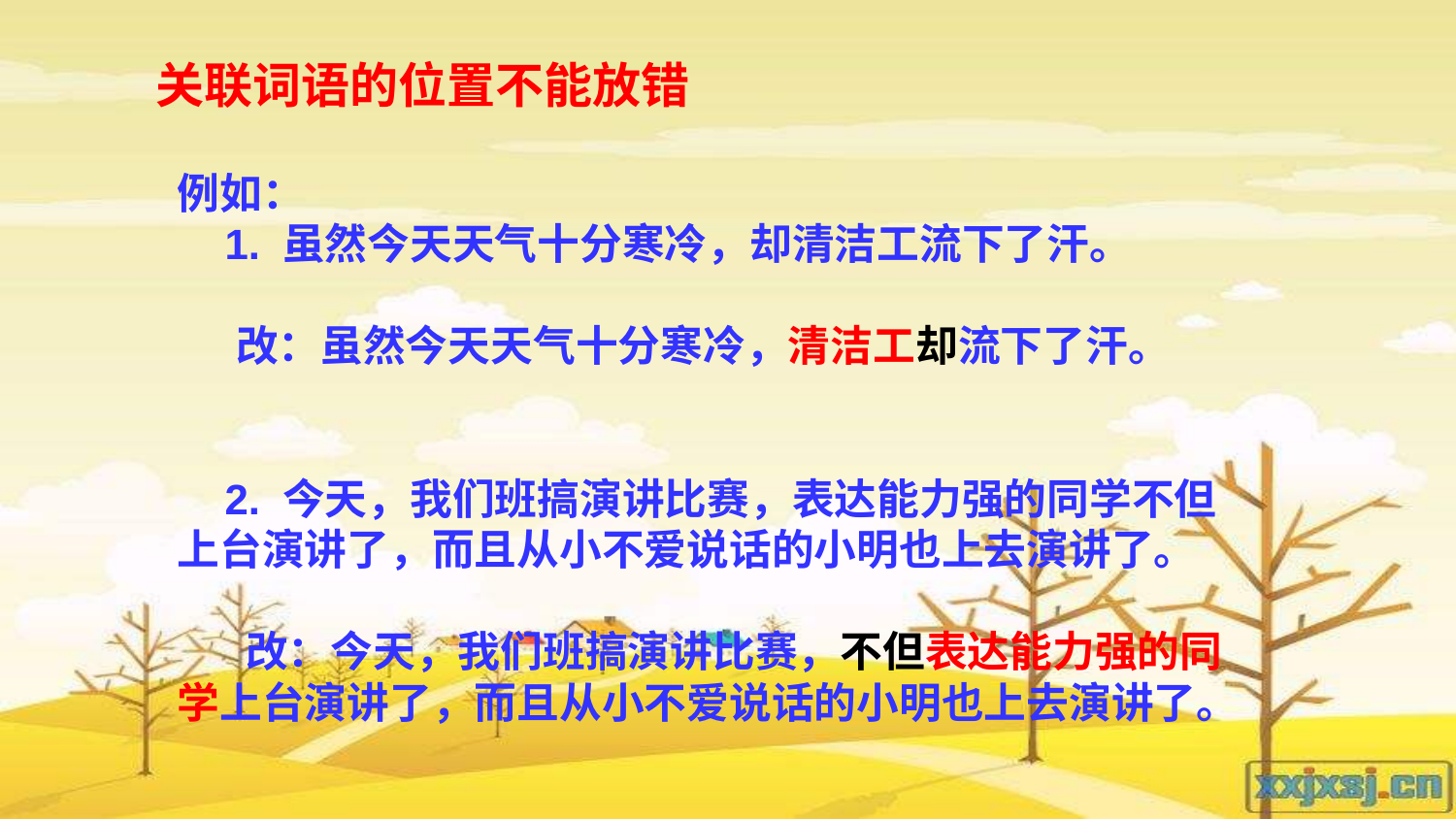

关联词语的位置不能放错

例如：
    1. 虽然今天天气十分寒冷，却清洁工流下了汗。

     改：虽然今天天气十分寒冷，清洁工却流下了汗。

    2. 今天，我们班搞演讲比赛，表达能力强的同学不但上台演讲了，而且从小不爱说话的小明也上去演讲了。

      改：今天，我们班搞演讲比赛，不但表达能力强的同学上台演讲了，而且从小不爱说话的小明也上去演讲了。